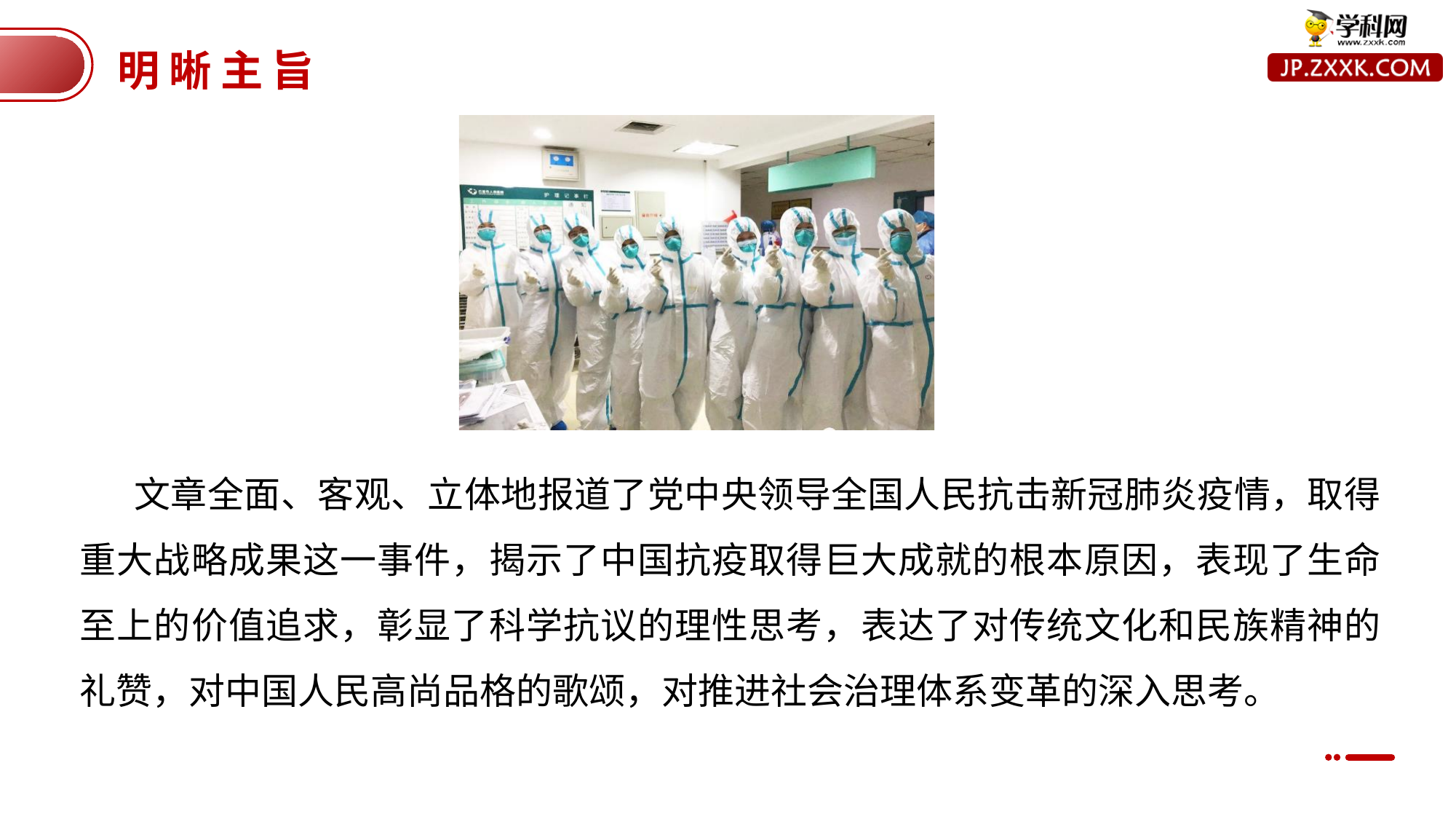

明晰主旨

文章全面、客观、立体地报道了党中央领导全国人民抗击新冠肺炎疫情，取得重大战略成果这一事件，揭示了中国抗疫取得巨大成就的根本原因，表现了生命至上的价值追求，彰显了科学抗议的理性思考，表达了对传统文化和民族精神的礼赞，对中国人民高尚品格的歌颂，对推进社会治理体系变革的深入思考。